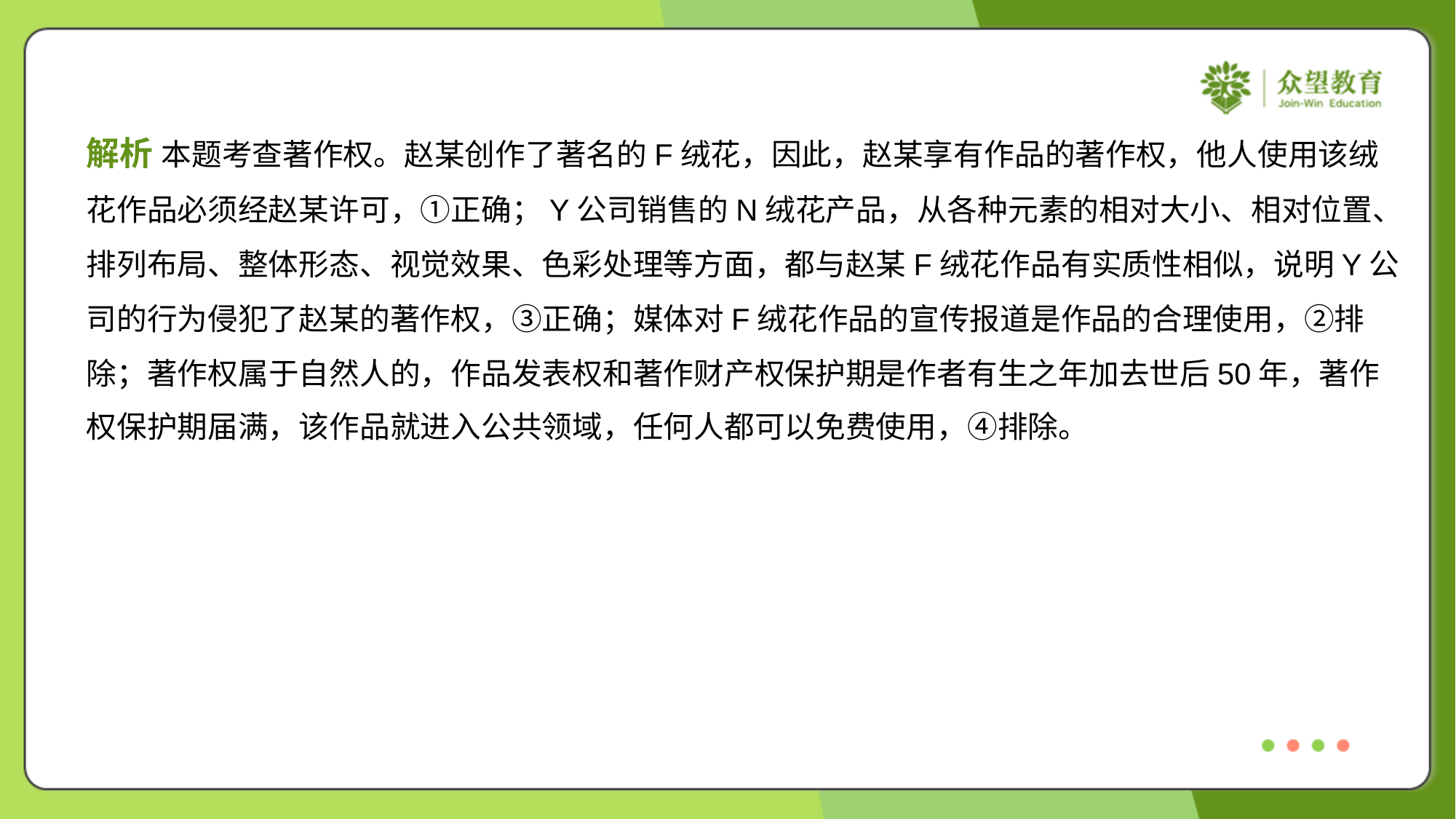

解析 本题考查著作权。赵某创作了著名的F绒花，因此，赵某享有作品的著作权，他人使用该绒
花作品必须经赵某许可，①正确；Y公司销售的N绒花产品，从各种元素的相对大小、相对位置、
排列布局、整体形态、视觉效果、色彩处理等方面，都与赵某F绒花作品有实质性相似，说明Y公
司的行为侵犯了赵某的著作权，③正确；媒体对F绒花作品的宣传报道是作品的合理使用，②排
除；著作权属于自然人的，作品发表权和著作财产权保护期是作者有生之年加去世后50年，著作
权保护期届满，该作品就进入公共领域，任何人都可以免费使用，④排除。